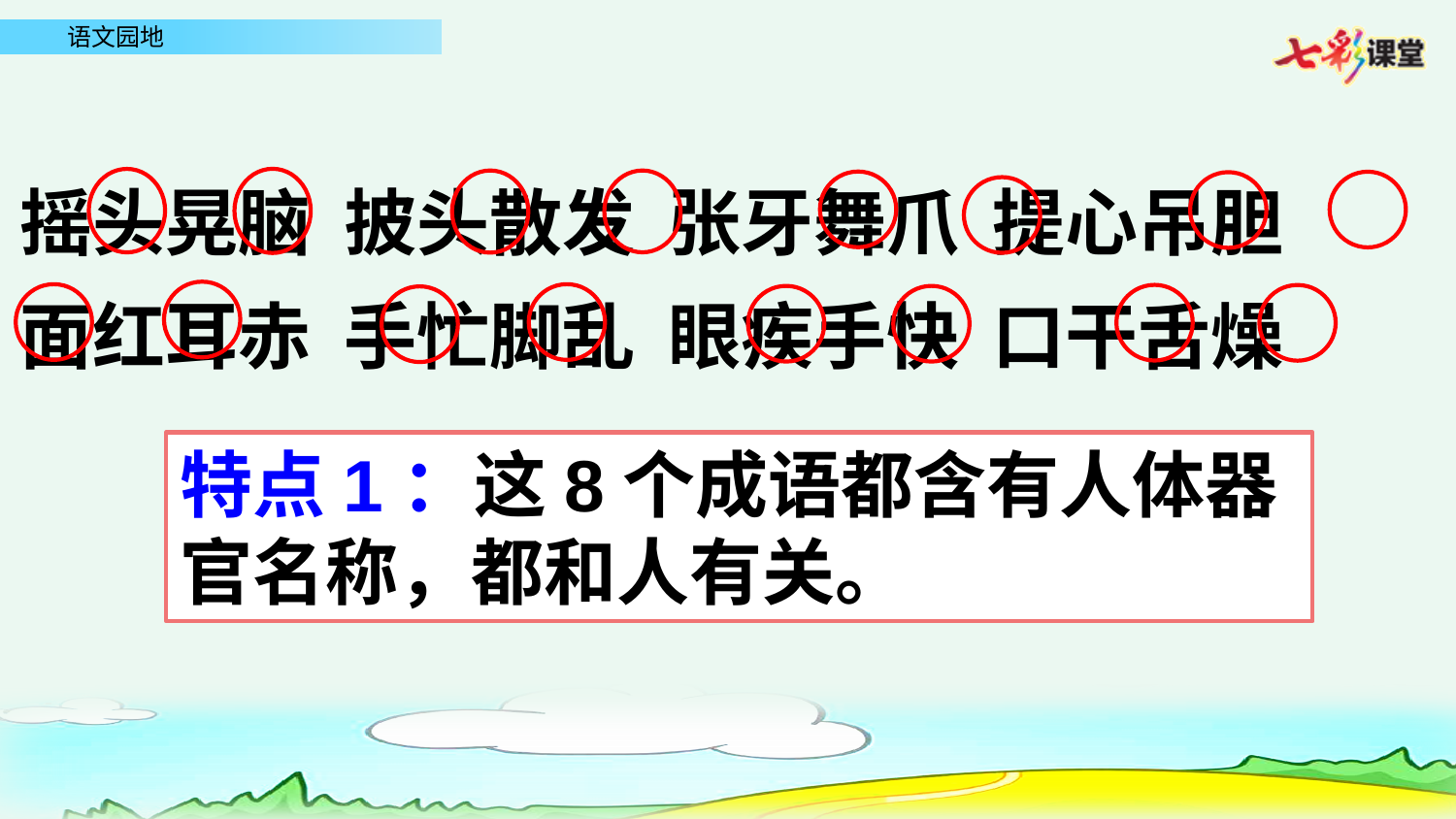

摇头晃脑  披头散发  张牙舞爪  提心吊胆
面红耳赤  手忙脚乱  眼疾手快  口干舌燥

特点1：这8个成语都含有人体器官名称，都和人有关。